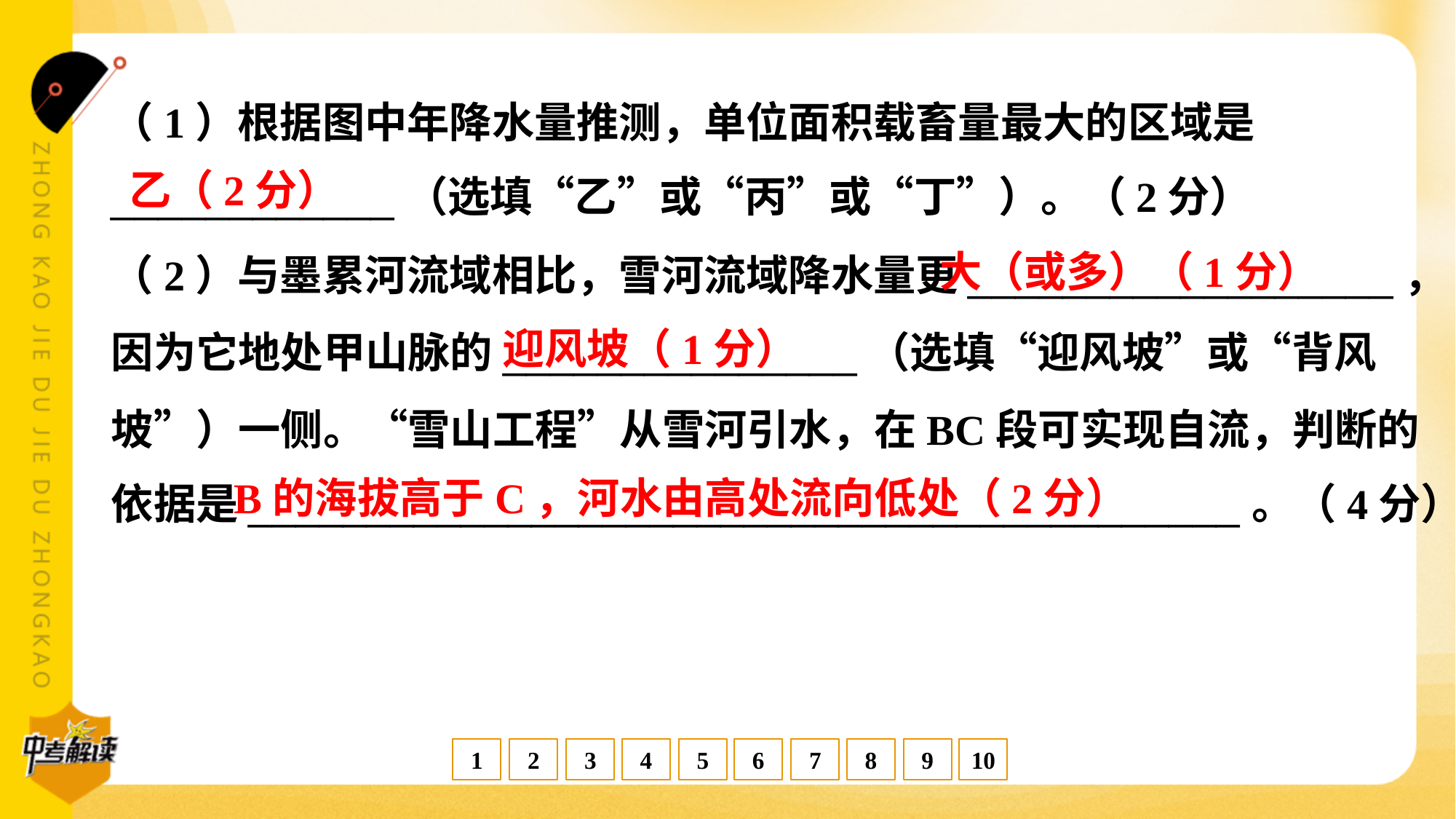

（1）根据图中年降水量推测，单位面积载畜量最大的区域是
____________（选填“乙”或“丙”或“丁”）。（2分）
乙（2分）
大（或多）（1分）
（2）与墨累河流域相比，雪河流域降水量更__________________，
因为它地处甲山脉的_______________（选填“迎风坡”或“背风
坡”）一侧。“雪山工程”从雪河引水，在BC段可实现自流，判断的
依据是__________________________________________。（4分）
迎风坡（1分）
B的海拔高于C，河水由高处流向低处（2分）